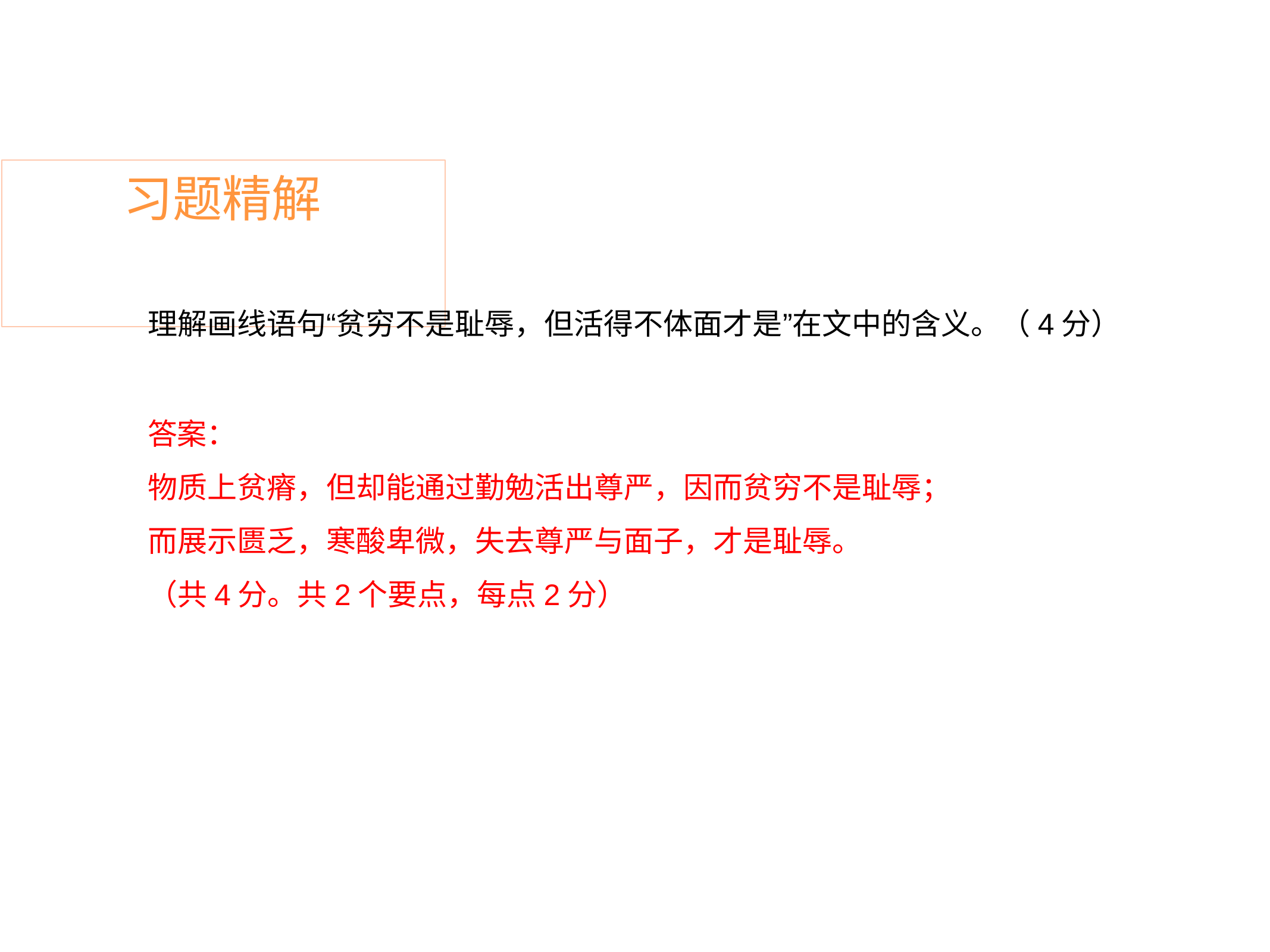

# 习题精解
理解画线语句“贫穷不是耻辱，但活得不体面才是”在文中的含义。（4分）

答案：
物质上贫瘠，但却能通过勤勉活出尊严，因而贫穷不是耻辱； 而展示匮乏，寒酸卑微，失去尊严与面子，才是耻辱。
（共4分。共2个要点，每点2分）